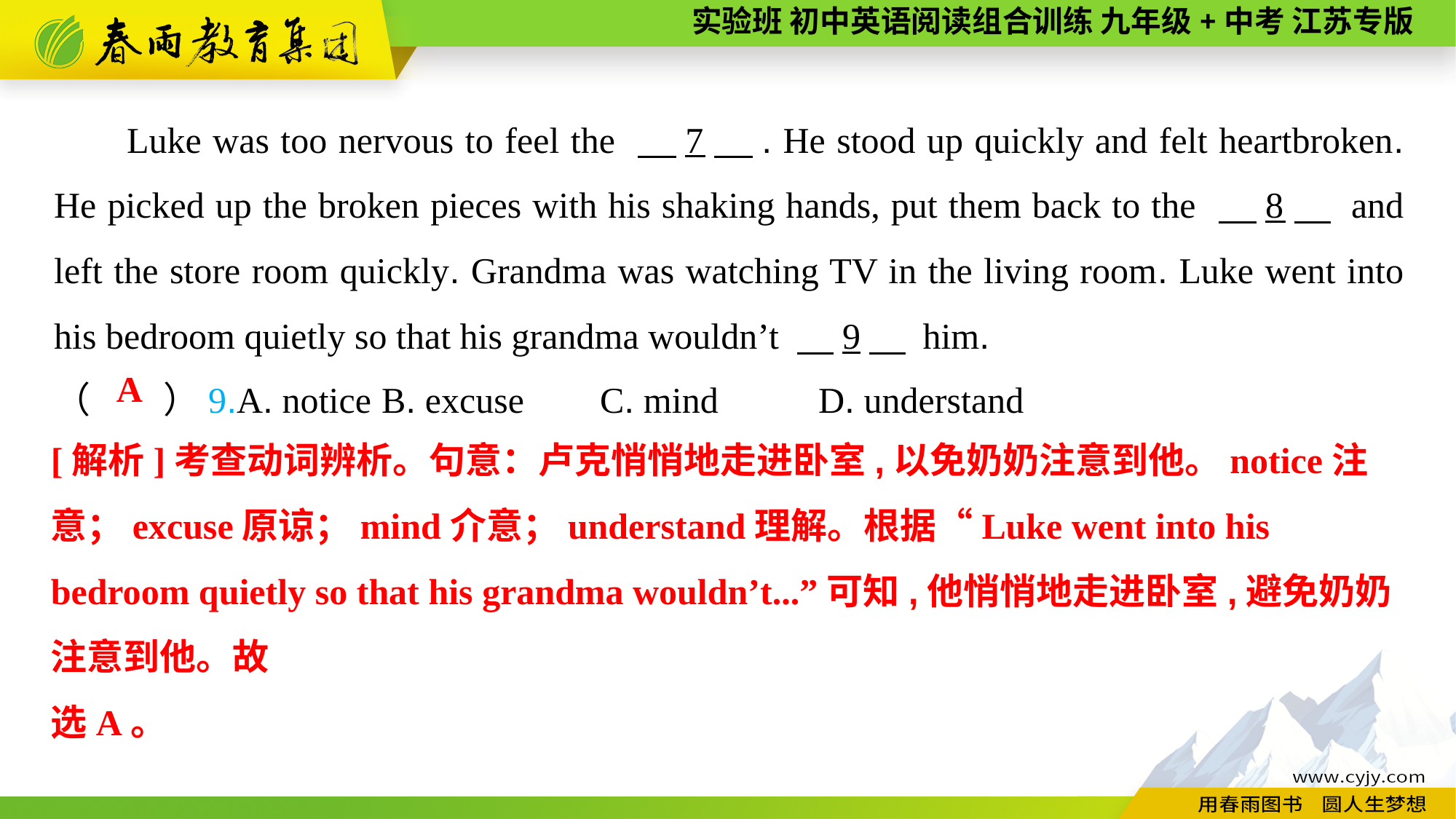

Luke was too nervous to feel the 　7　. He stood up quickly and felt heartbroken. He picked up the broken pieces with his shaking hands, put them back to the 　8　 and left the store room quickly. Grandma was watching TV in the living room. Luke went into his bedroom quietly so that his grandma wouldn’t 　9　 him.
（　　）9.A. notice	B. excuse	C. mind	D. understand
A
[解析]考查动词辨析。句意：卢克悄悄地走进卧室,以免奶奶注意到他。notice注意；excuse原谅；mind介意；understand理解。根据“Luke went into his bedroom quietly so that his grandma wouldn’t...”可知,他悄悄地走进卧室,避免奶奶注意到他。故
选A。